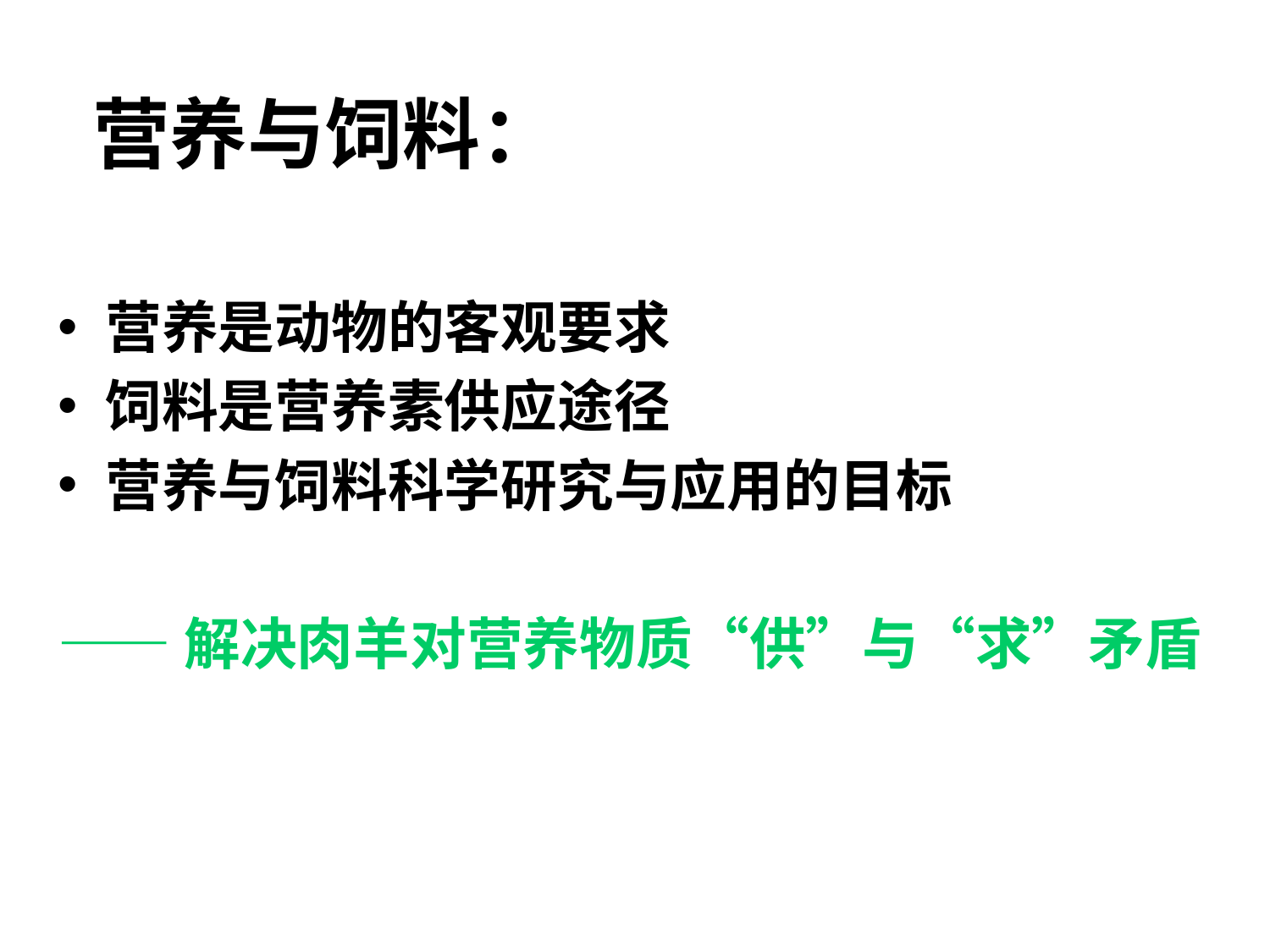

# 营养与饲料：
营养是动物的客观要求
饲料是营养素供应途径
营养与饲料科学研究与应用的目标

——解决肉羊对营养物质“供”与“求”矛盾